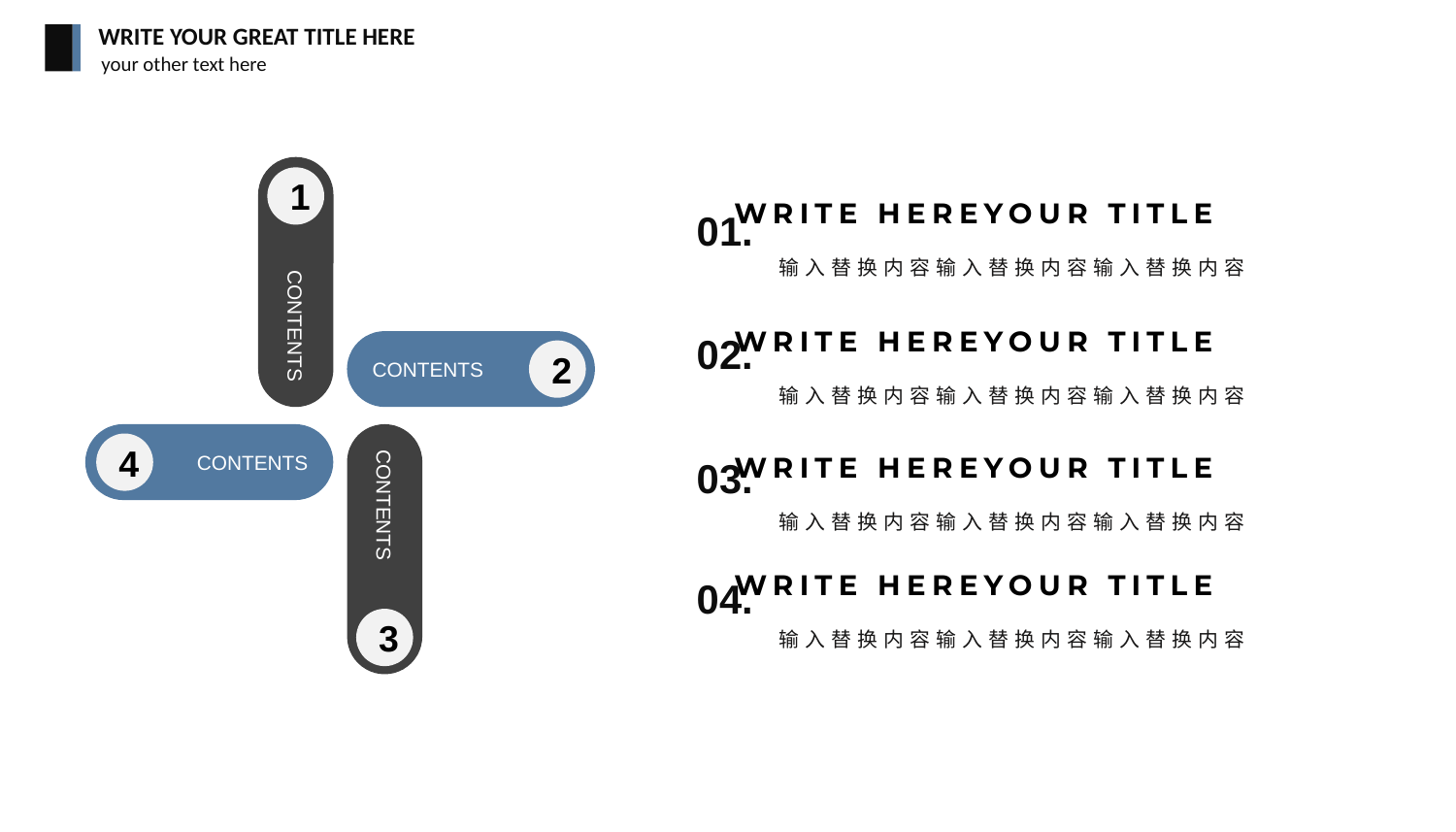

WRITE YOUR GREAT TITLE HERE

your other text here
1
CONTENTS
CONTENTS
2
CONTENTS
4
CONTENTS
3
WRITE HEREYOUR TITLE

01.
输入替换内容输入替换内容输入替换内容
WRITE HEREYOUR TITLE

02.
输入替换内容输入替换内容输入替换内容
WRITE HEREYOUR TITLE

03.
输入替换内容输入替换内容输入替换内容
WRITE HEREYOUR TITLE

04.
输入替换内容输入替换内容输入替换内容